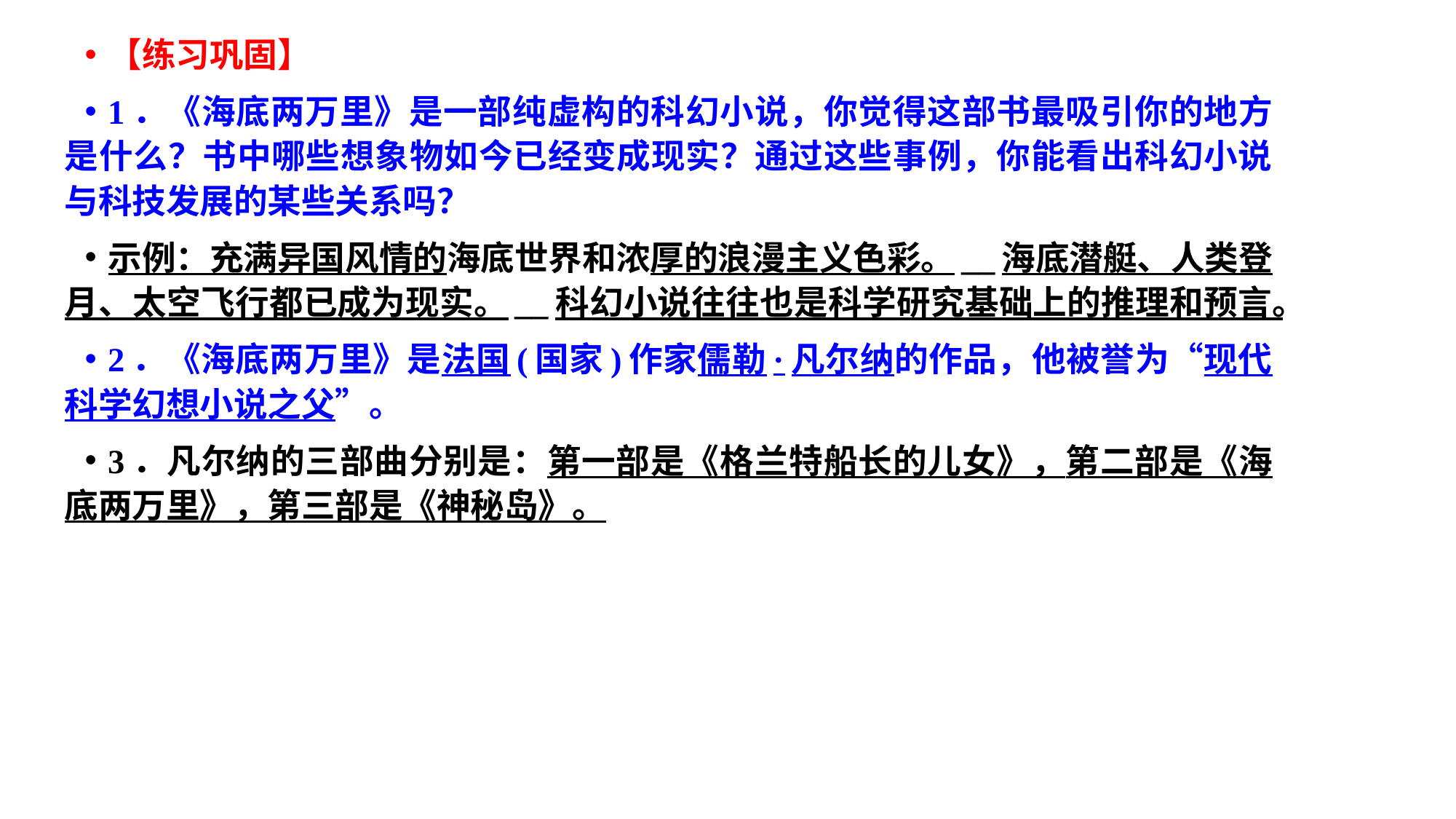

【练习巩固】
1．《海底两万里》是一部纯虚构的科幻小说，你觉得这部书最吸引你的地方是什么？书中哪些想象物如今已经变成现实？通过这些事例，你能看出科幻小说与科技发展的某些关系吗？
示例：充满异国风情的海底世界和浓厚的浪漫主义色彩。__海底潜艇、人类登月、太空飞行都已成为现实。__科幻小说往往也是科学研究基础上的推理和预言。
2．《海底两万里》是法国(国家)作家儒勒·凡尔纳的作品，他被誉为“现代科学幻想小说之父”。
3．凡尔纳的三部曲分别是：第一部是《格兰特船长的儿女》，第二部是《海底两万里》，第三部是《神秘岛》。